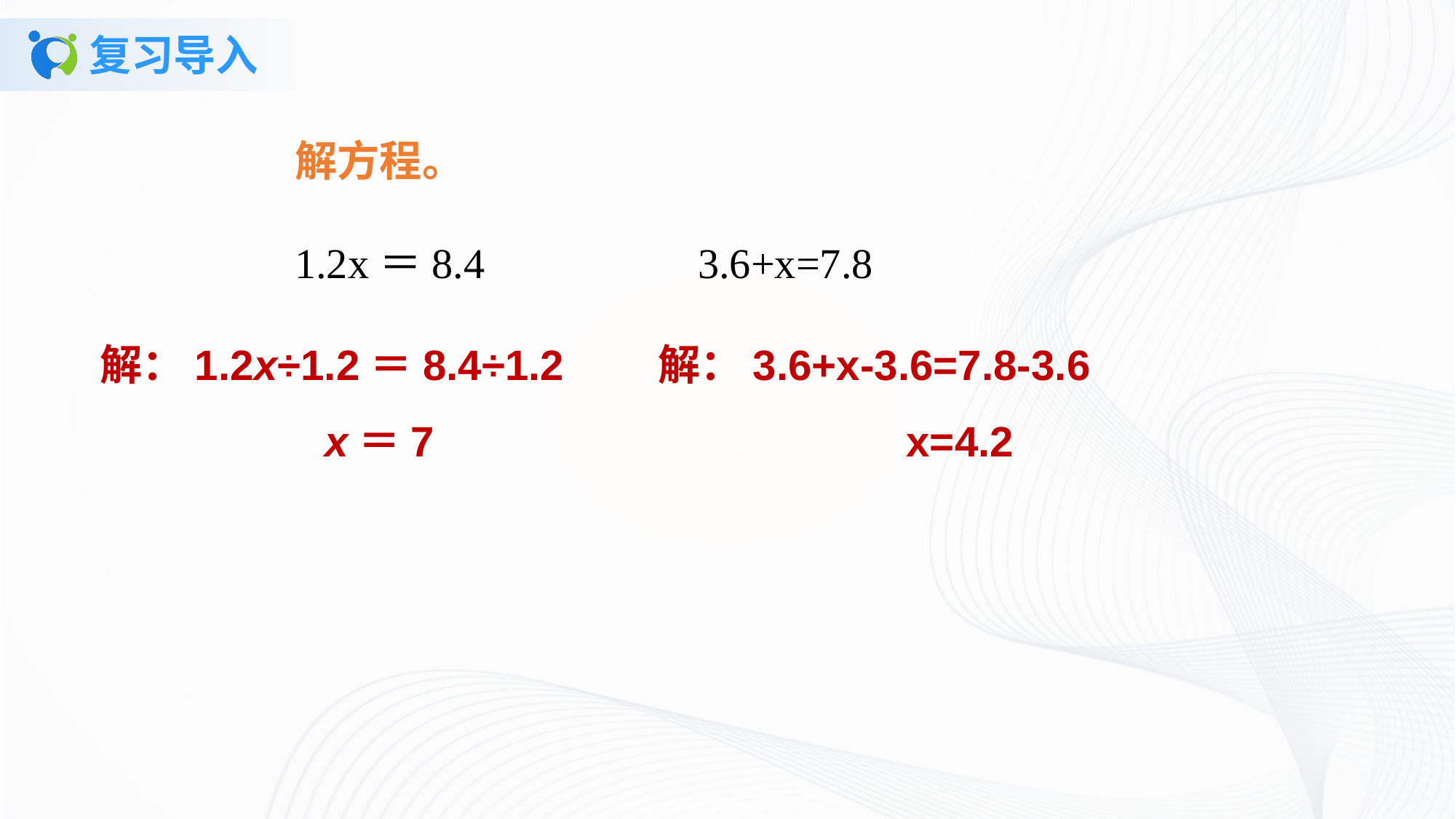

# 复习导入
解方程。

1.2x＝8.4                  3.6+x=7.8
解：1.2x÷1.2＝8.4÷1.2
                   x＝7
解：3.6+x-3.6=7.8-3.6
                     x=4.2